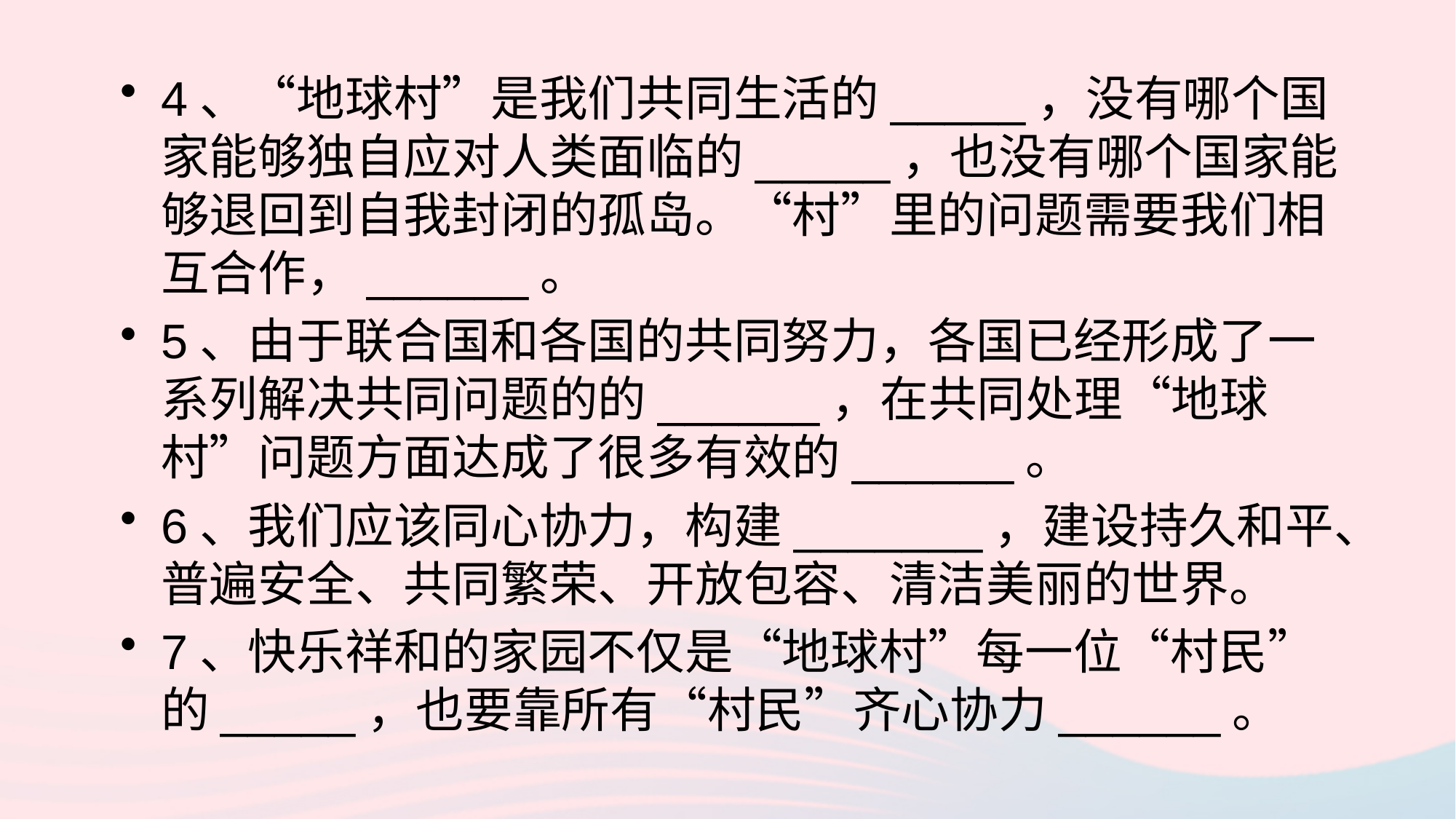

4、“地球村”是我们共同生活的_____，没有哪个国家能够独自应对人类面临的_____，也没有哪个国家能够退回到自我封闭的孤岛。“村”里的问题需要我们相互合作，______。
5、由于联合国和各国的共同努力，各国已经形成了一系列解决共同问题的的______，在共同处理“地球村”问题方面达成了很多有效的______。
6、我们应该同心协力，构建_______，建设持久和平、普遍安全、共同繁荣、开放包容、清洁美丽的世界。
7、快乐祥和的家园不仅是“地球村”每一位“村民”的_____，也要靠所有“村民”齐心协力______。